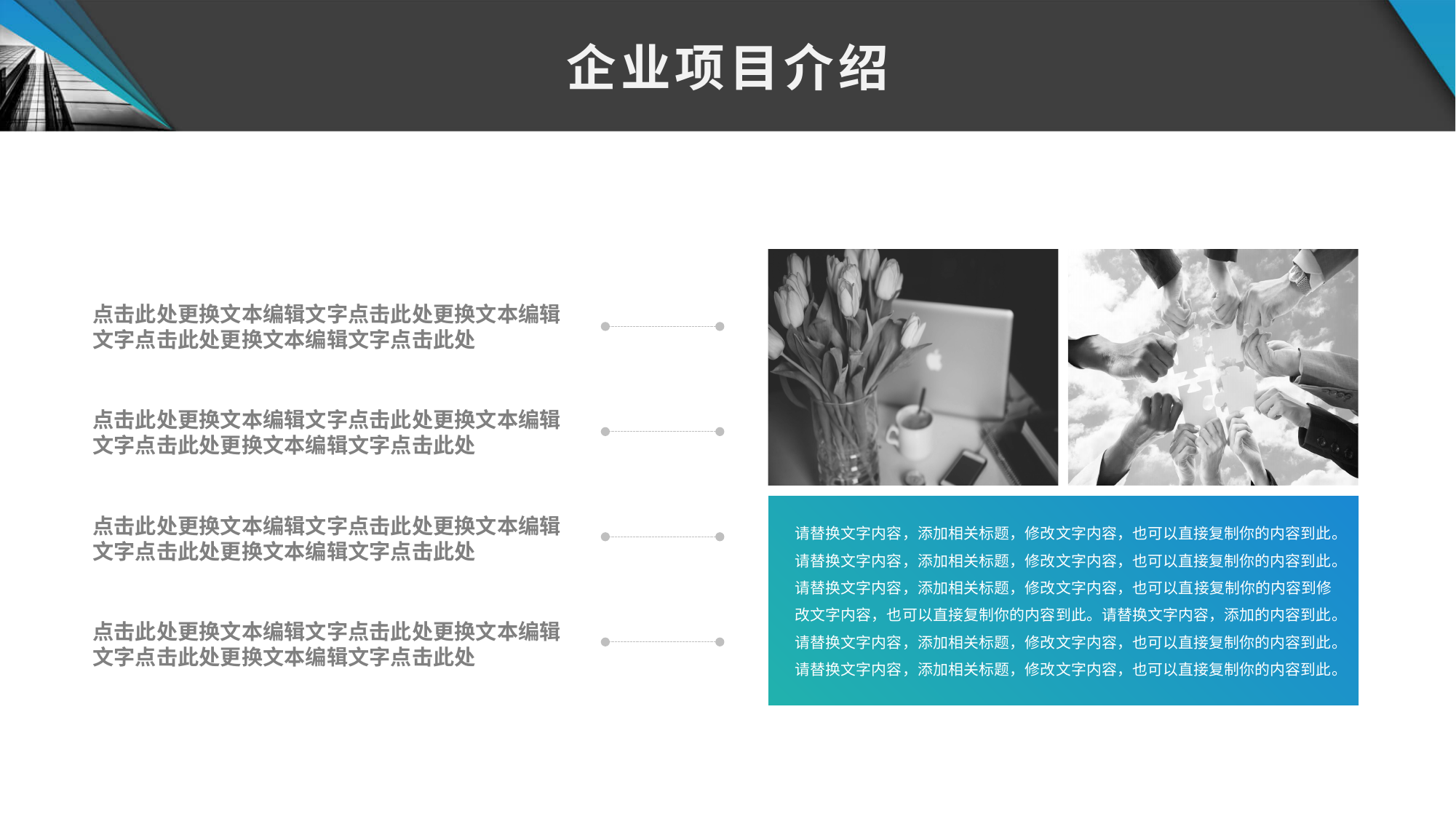

企业项目介绍

请替换文字内容，添加相关标题，修改文字内容，也可以直接复制你的内容到此。请替换文字内容，添加相关标题，修改文字内容，也可以直接复制你的内容到此。请替换文字内容，添加相关标题，修改文字内容，也可以直接复制你的内容到修改文字内容，也可以直接复制你的内容到此。请替换文字内容，添加的内容到此。请替换文字内容，添加相关标题，修改文字内容，也可以直接复制你的内容到此。请替换文字内容，添加相关标题，修改文字内容，也可以直接复制你的内容到此。
点击此处更换文本编辑文字点击此处更换文本编辑文字点击此处更换文本编辑文字点击此处
点击此处更换文本编辑文字点击此处更换文本编辑文字点击此处更换文本编辑文字点击此处
点击此处更换文本编辑文字点击此处更换文本编辑文字点击此处更换文本编辑文字点击此处
点击此处更换文本编辑文字点击此处更换文本编辑文字点击此处更换文本编辑文字点击此处